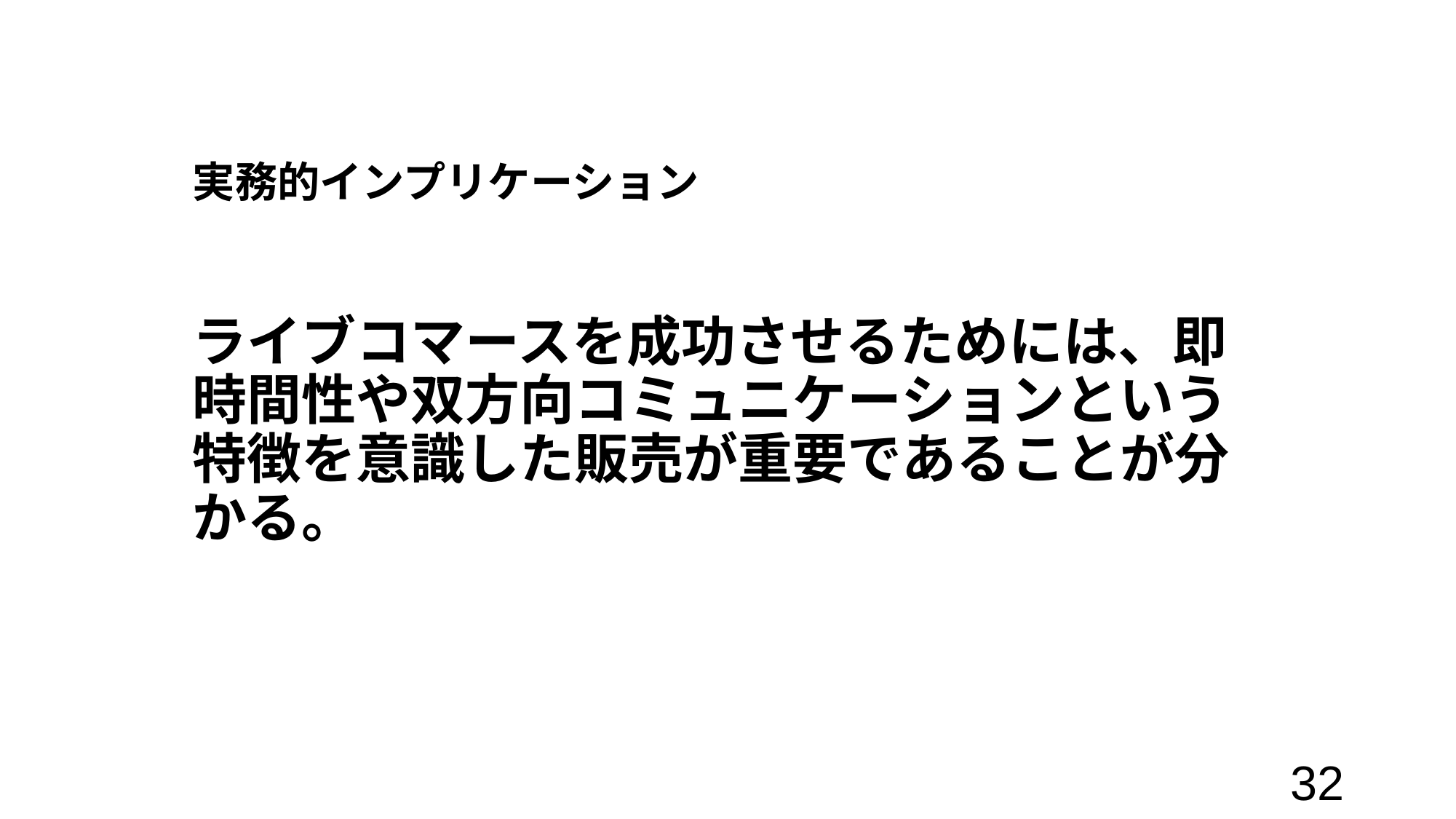

# 実務的インプリケーション
ライブコマースを成功させるためには、即時間性や双方向コミュニケーションという特徴を意識した販売が重要であることが分かる。
32